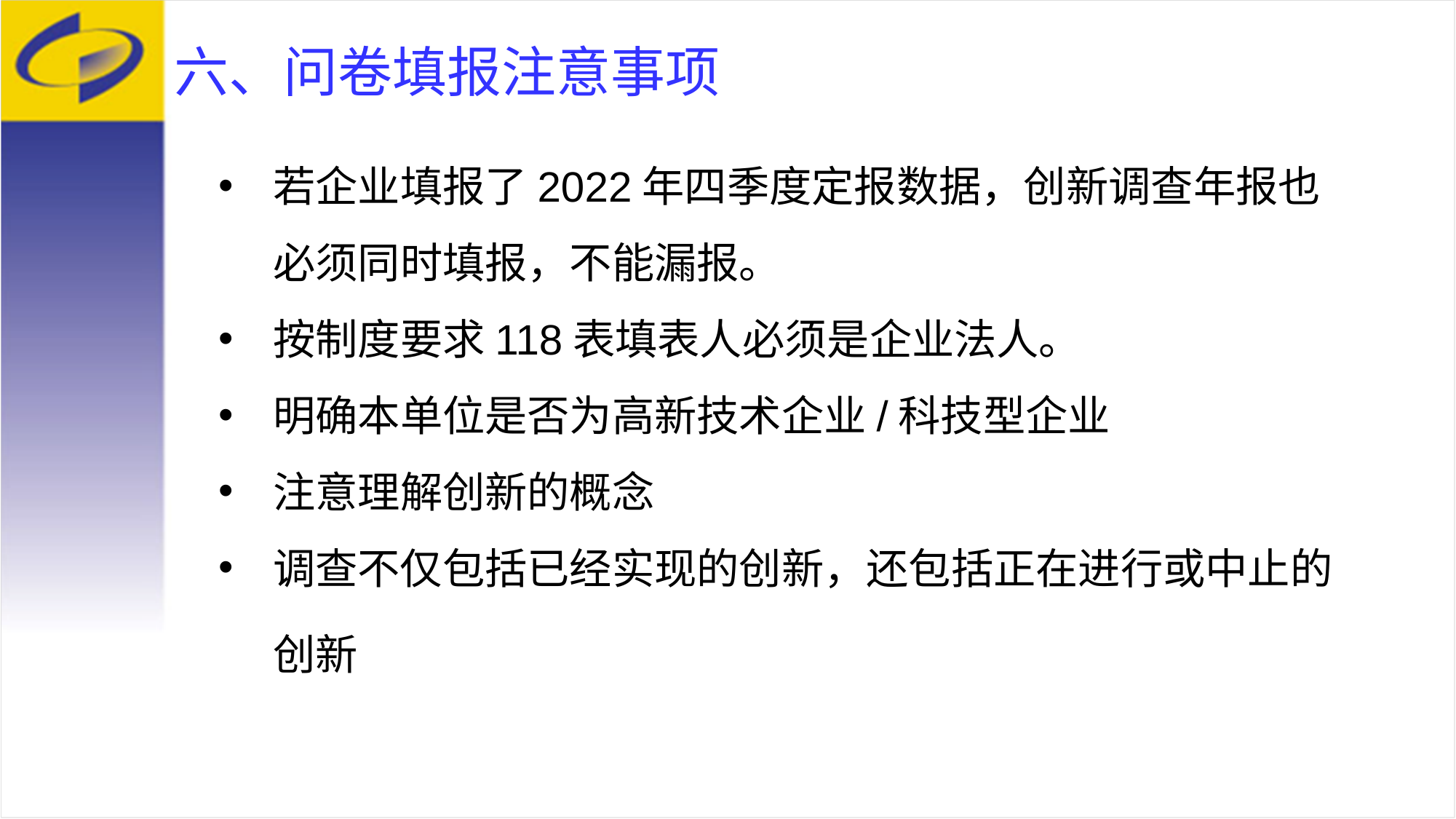

# 六、问卷填报注意事项

若企业填报了2022年四季度定报数据，创新调查年报也必须同时填报，不能漏报。
按制度要求118表填表人必须是企业法人。
明确本单位是否为高新技术企业/科技型企业
注意理解创新的概念
调查不仅包括已经实现的创新，还包括正在进行或中止的创新

22